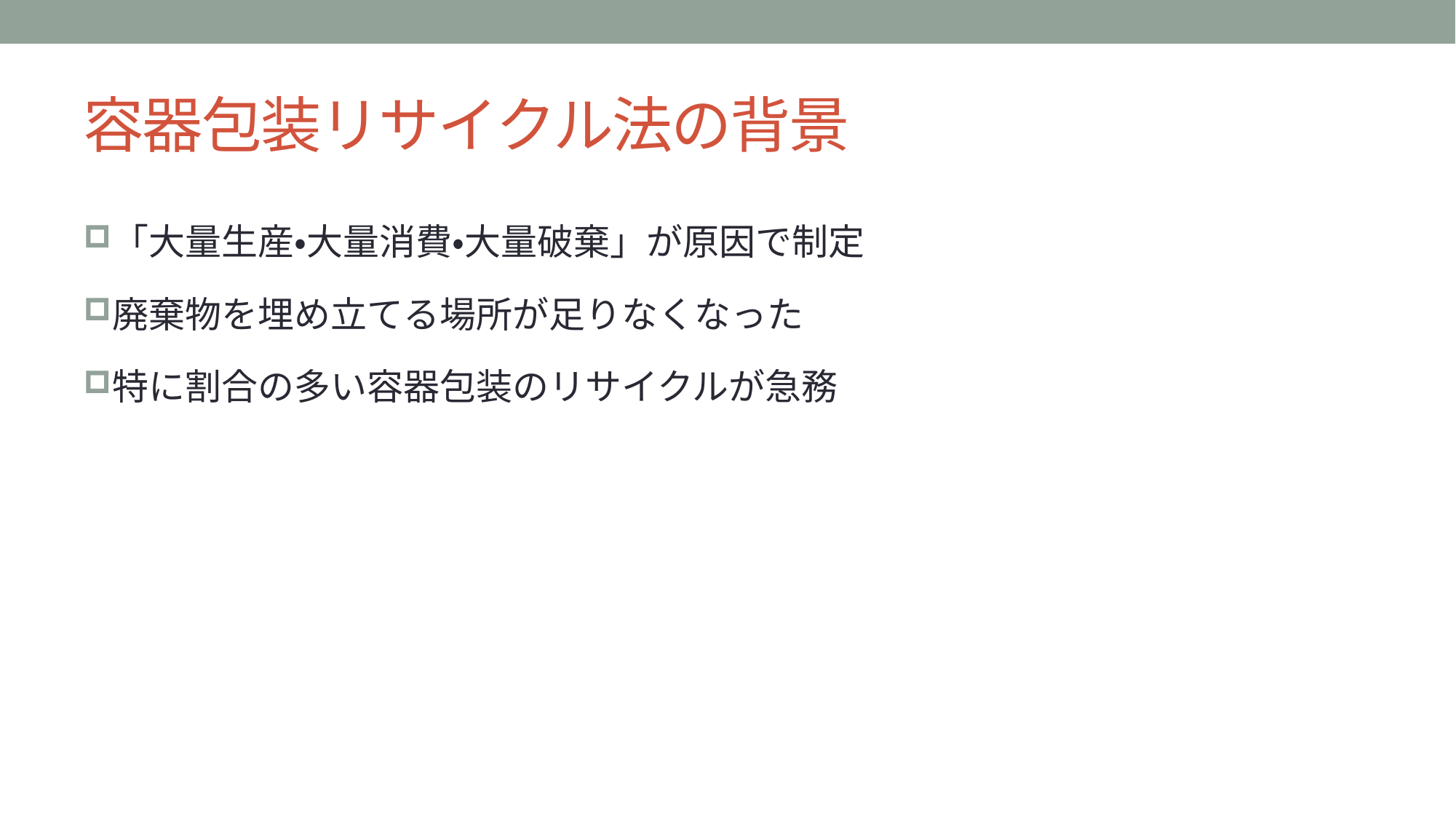

# 容器包装リサイクル法の背景
「大量生産・大量消費・大量破棄」が原因で制定
廃棄物を埋め立てる場所が足りなくなった
特に割合の多い容器包装のリサイクルが急務